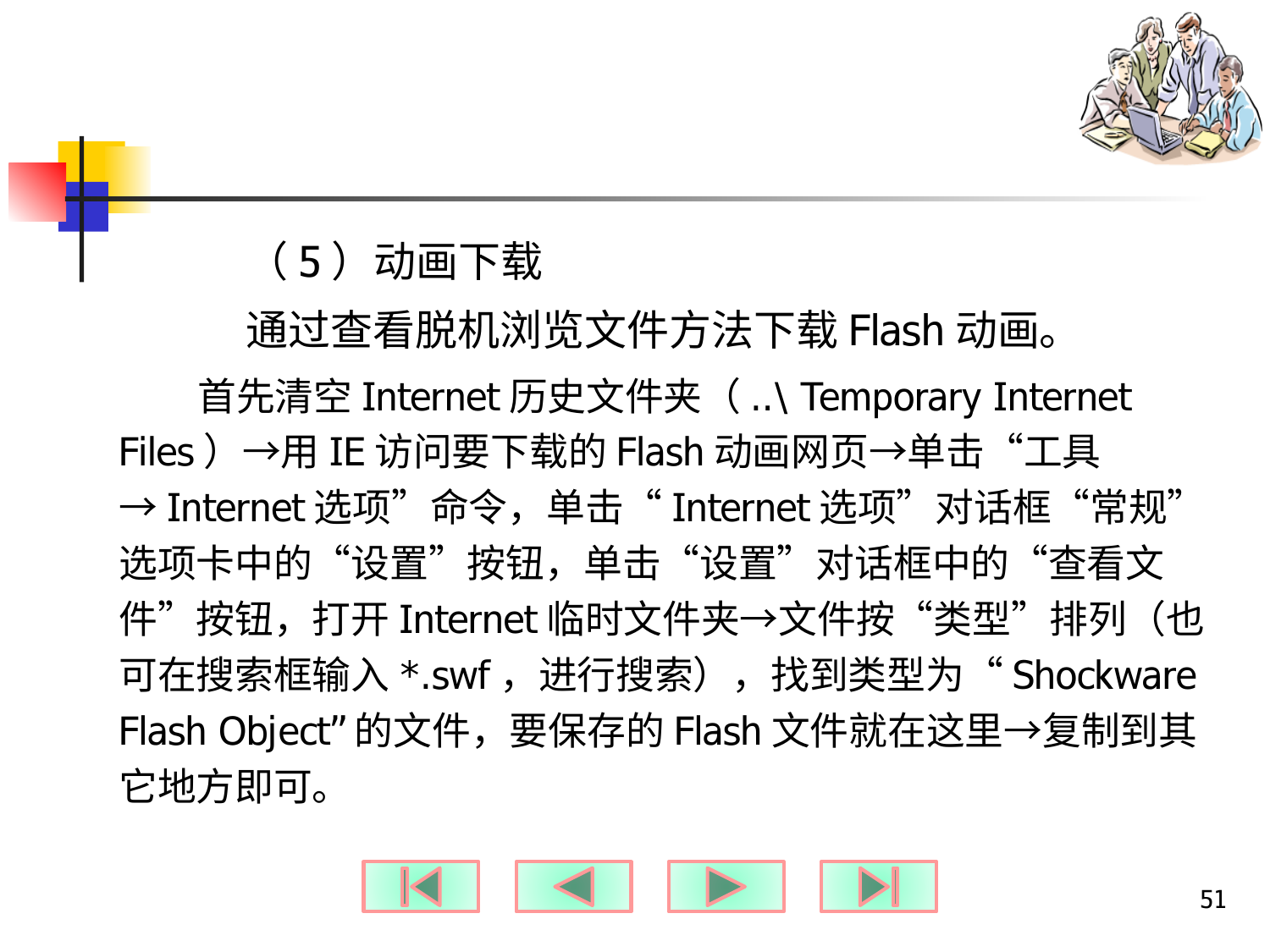

#
（5）动画下载
通过查看脱机浏览文件方法下载Flash动画。
        首先清空Internet历史文件夹（..\ Temporary Internet Files）→用IE访问要下载的Flash动画网页→单击“工具→Internet选项”命令，单击“Internet选项”对话框“常规”选项卡中的“设置”按钮，单击“设置”对话框中的“查看文件”按钮，打开Internet临时文件夹→文件按“类型”排列（也可在搜索框输入*.swf，进行搜索），找到类型为“Shockware Flash Object”的文件，要保存的Flash文件就在这里→复制到其它地方即可。

51